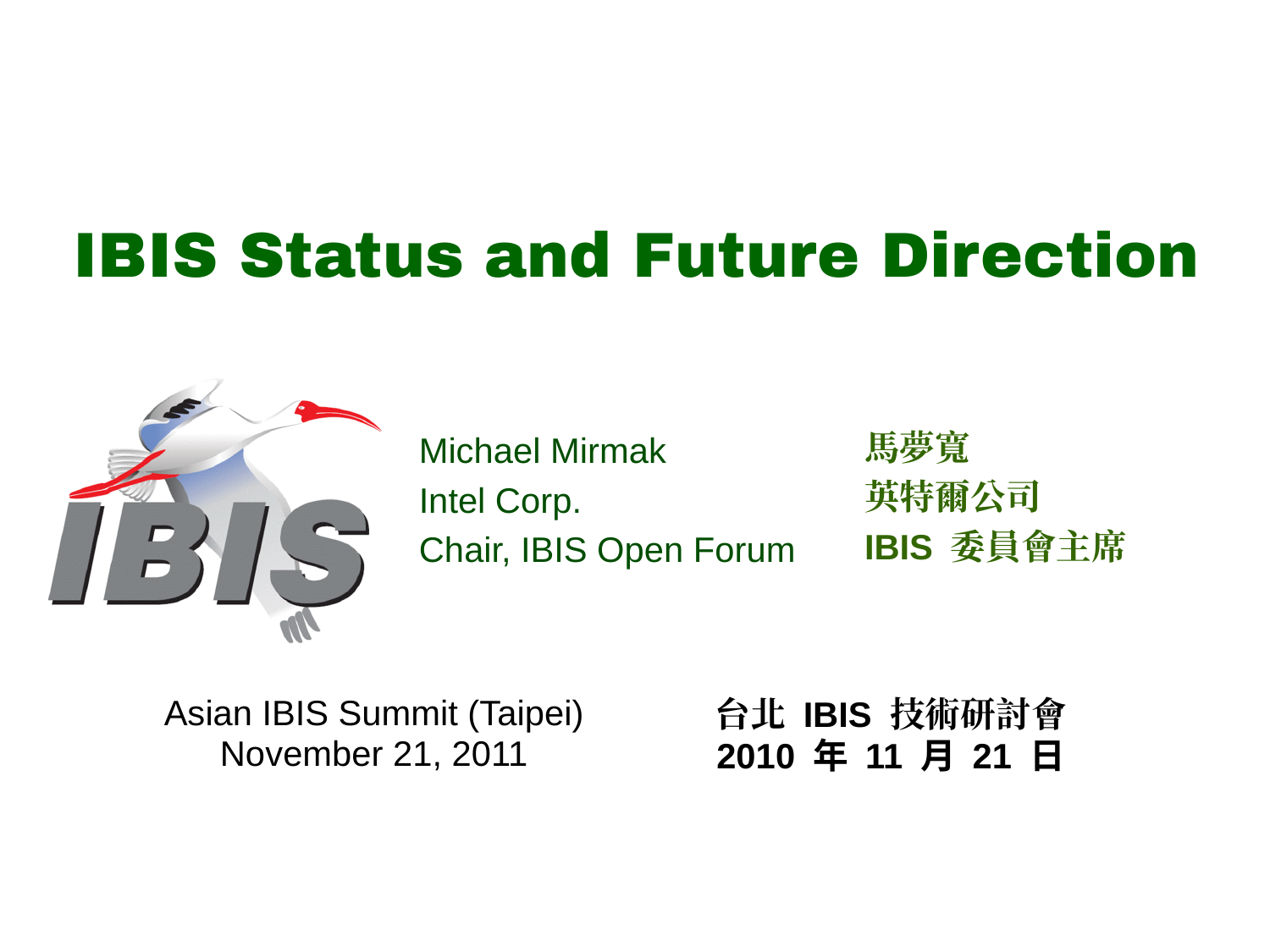

# IBIS Status and Future Direction

馬夢寬
英特爾公司
IBIS 委員會主席
Michael Mirmak
Intel Corp.
Chair, IBIS Open Forum

台北 IBIS 技術研討會
2010 年 11 月 21 日
Asian IBIS Summit (Taipei)
November 21, 2011